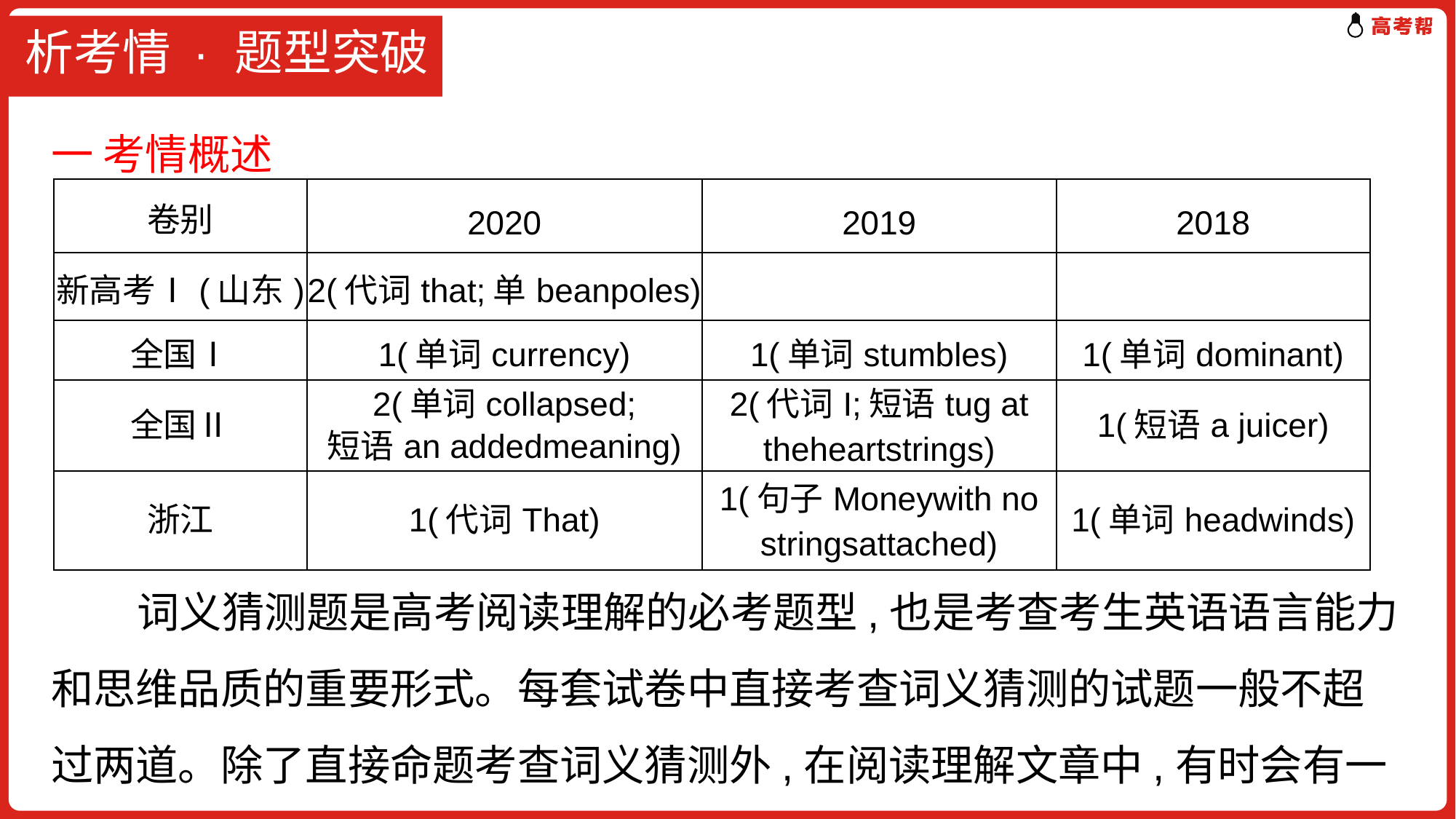

# 析考情 · 题型突破
一 考情概述

        词义猜测题是高考阅读理解的必考题型,也是考查考生英语语言能力和思维品质的重要形式。每套试卷中直接考查词义猜测的试题一般不超过两道。除了直接命题考查词义猜测外,在阅读理解文章中,有时会有一些
| 卷别 | 2020 | 2019 | 2018 |
| --- | --- | --- | --- |
| 新高考Ⅰ(山东) | 2(代词that;单beanpoles) |  |  |
| 全国Ⅰ | 1(单词currency) | 1(单词stumbles) | 1(单词dominant) |
| 全国Ⅱ | 2(单词collapsed; 短语an addedmeaning) | 2(代词I;短语tug at theheartstrings) | 1(短语a juicer) |
| 浙江 | 1(代词That) | 1(句子Moneywith no stringsattached) | 1(单词headwinds) |